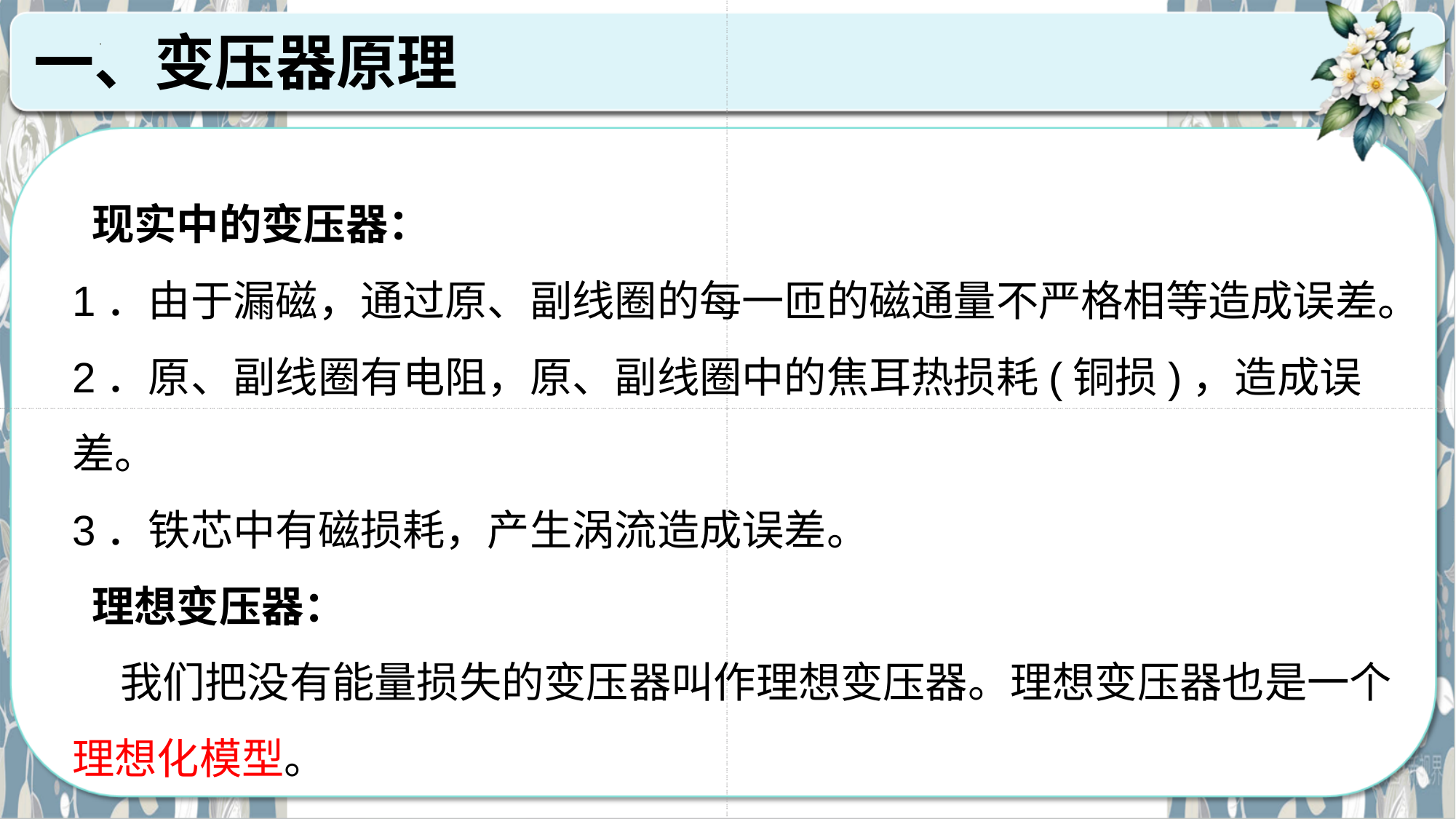

一、变压器原理
 现实中的变压器：
1．由于漏磁，通过原、副线圈的每一匝的磁通量不严格相等造成误差。
2．原、副线圈有电阻，原、副线圈中的焦耳热损耗(铜损)，造成误差。
3．铁芯中有磁损耗，产生涡流造成误差。
 理想变压器：
    我们把没有能量损失的变压器叫作理想变压器。理想变压器也是一个理想化模型。